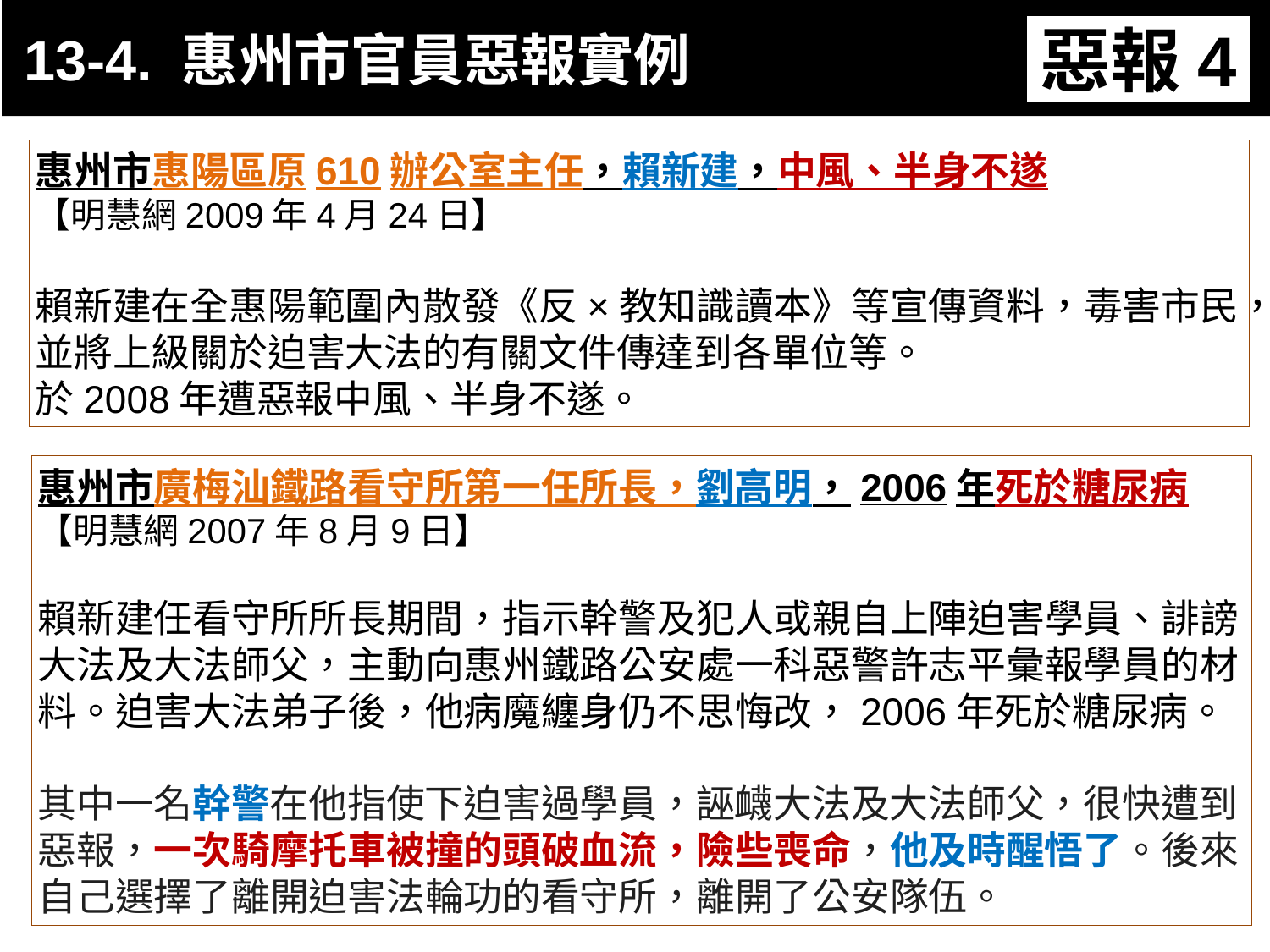

13-4. 惠州市官員惡報實例
惡報4

11-3. XX市官員惡報實例
惠州市惠陽區原610辦公室主任，賴新建，中風、半身不遂
【明慧網2009年4月24日】

賴新建在全惠陽範圍內散發《反×教知識讀本》等宣傳資料，毒害市民，並將上級關於迫害大法的有關文件傳達到各單位等。
於2008年遭惡報中風、半身不遂。
惠州市廣梅汕鐵路看守所第一任所長，劉高明，2006年死於糖尿病
【明慧網2007年8月9日】

賴新建任看守所所長期間，指示幹警及犯人或親自上陣迫害學員、誹謗大法及大法師父，主動向惠州鐵路公安處一科惡警許志平彙報學員的材料。迫害大法弟子後，他病魔纏身仍不思悔改，2006年死於糖尿病。

其中一名幹警在他指使下迫害過學員，誣衊大法及大法師父，很快遭到惡報，一次騎摩托車被撞的頭破血流，險些喪命，他及時醒悟了。後來自己選擇了離開迫害法輪功的看守所，離開了公安隊伍。